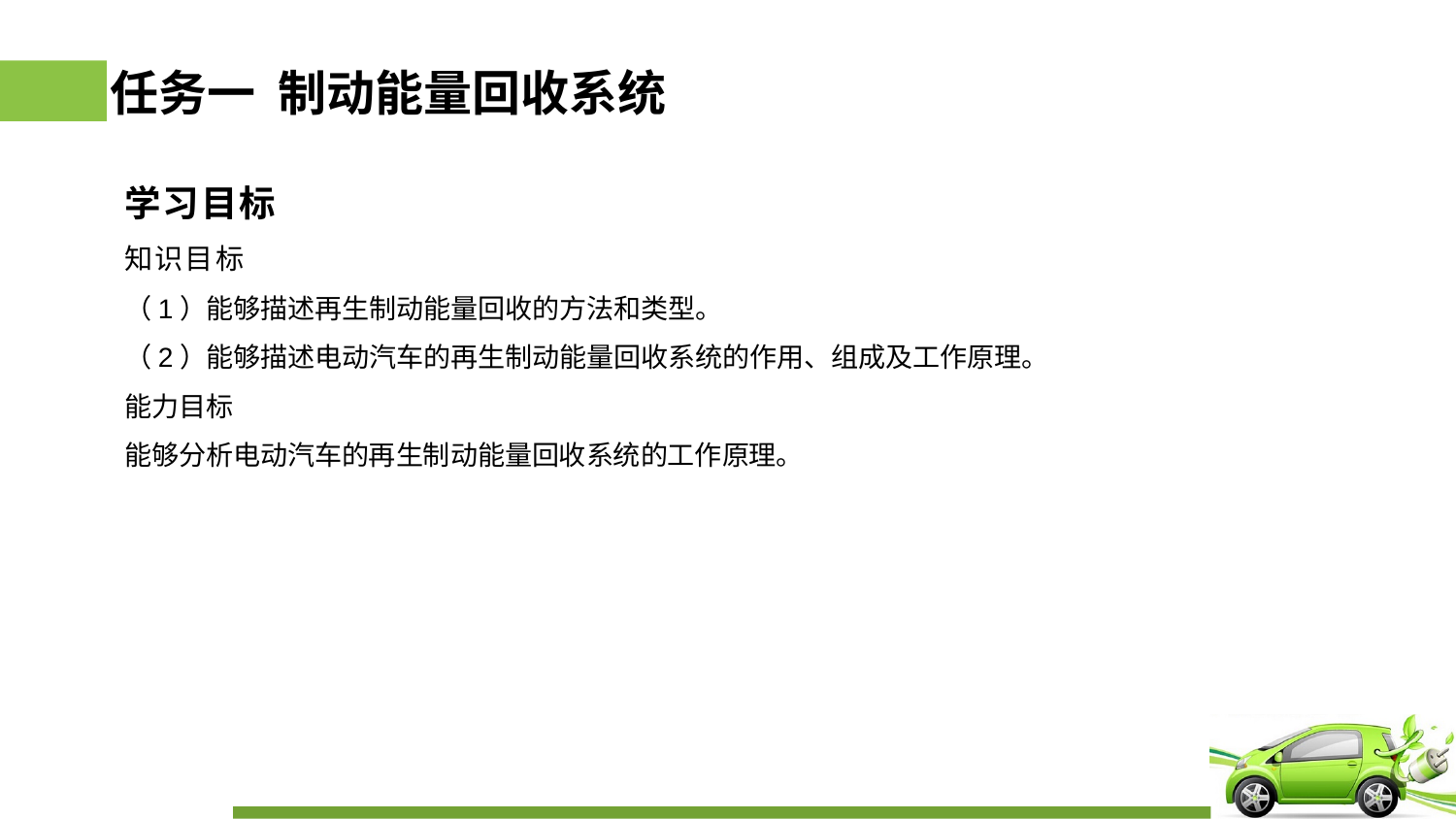

# 任务一  制动能量回收系统
学习目标
知识目标
（1）能够描述再生制动能量回收的方法和类型。
（2）能够描述电动汽车的再生制动能量回收系统的作用、组成及工作原理。
能力目标
能够分析电动汽车的再生制动能量回收系统的工作原理。